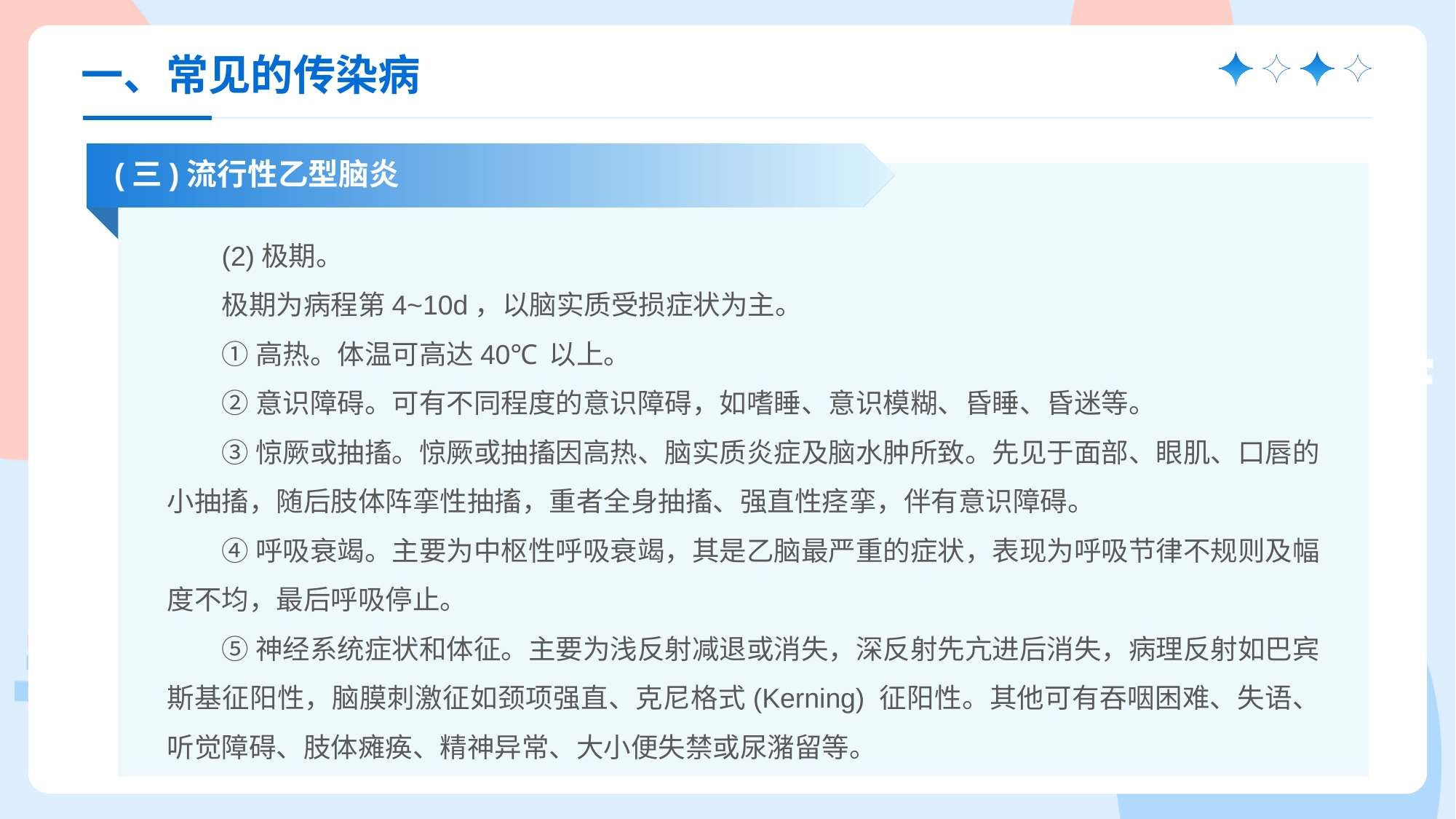

一、常见的传染病
(三)流行性乙型脑炎

(2)极期。
极期为病程第4~10d，以脑实质受损症状为主。
①高热。体温可高达40℃以上。
②意识障碍。可有不同程度的意识障碍，如嗜睡、意识模糊、昏睡、昏迷等。
③惊厥或抽搐。惊厥或抽搐因高热、脑实质炎症及脑水肿所致。先见于面部、眼肌、口唇的小抽搐，随后肢体阵挛性抽搐，重者全身抽搐、强直性痉挛，伴有意识障碍。
④呼吸衰竭。主要为中枢性呼吸衰竭，其是乙脑最严重的症状，表现为呼吸节律不规则及幅度不均，最后呼吸停止。
⑤神经系统症状和体征。主要为浅反射减退或消失，深反射先亢进后消失，病理反射如巴宾斯基征阳性，脑膜刺激征如颈项强直、克尼格式(Kerning) 征阳性。其他可有吞咽困难、失语、听觉障碍、肢体瘫痪、精神异常、大小便失禁或尿潴留等。